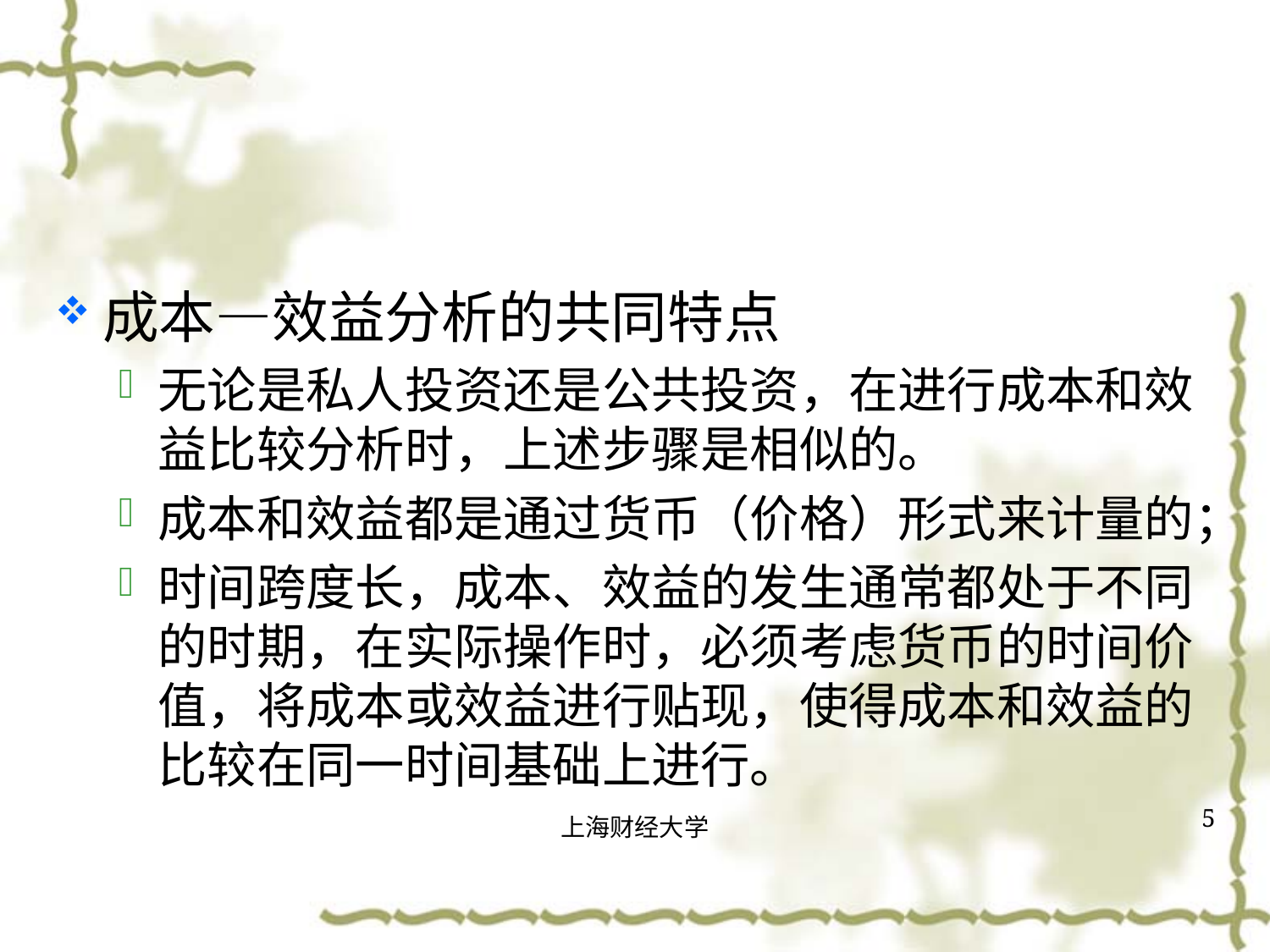

#
成本—效益分析的共同特点
无论是私人投资还是公共投资，在进行成本和效益比较分析时，上述步骤是相似的。
成本和效益都是通过货币（价格）形式来计量的；
时间跨度长，成本、效益的发生通常都处于不同的时期，在实际操作时，必须考虑货币的时间价值，将成本或效益进行贴现，使得成本和效益的比较在同一时间基础上进行。
5
上海财经大学